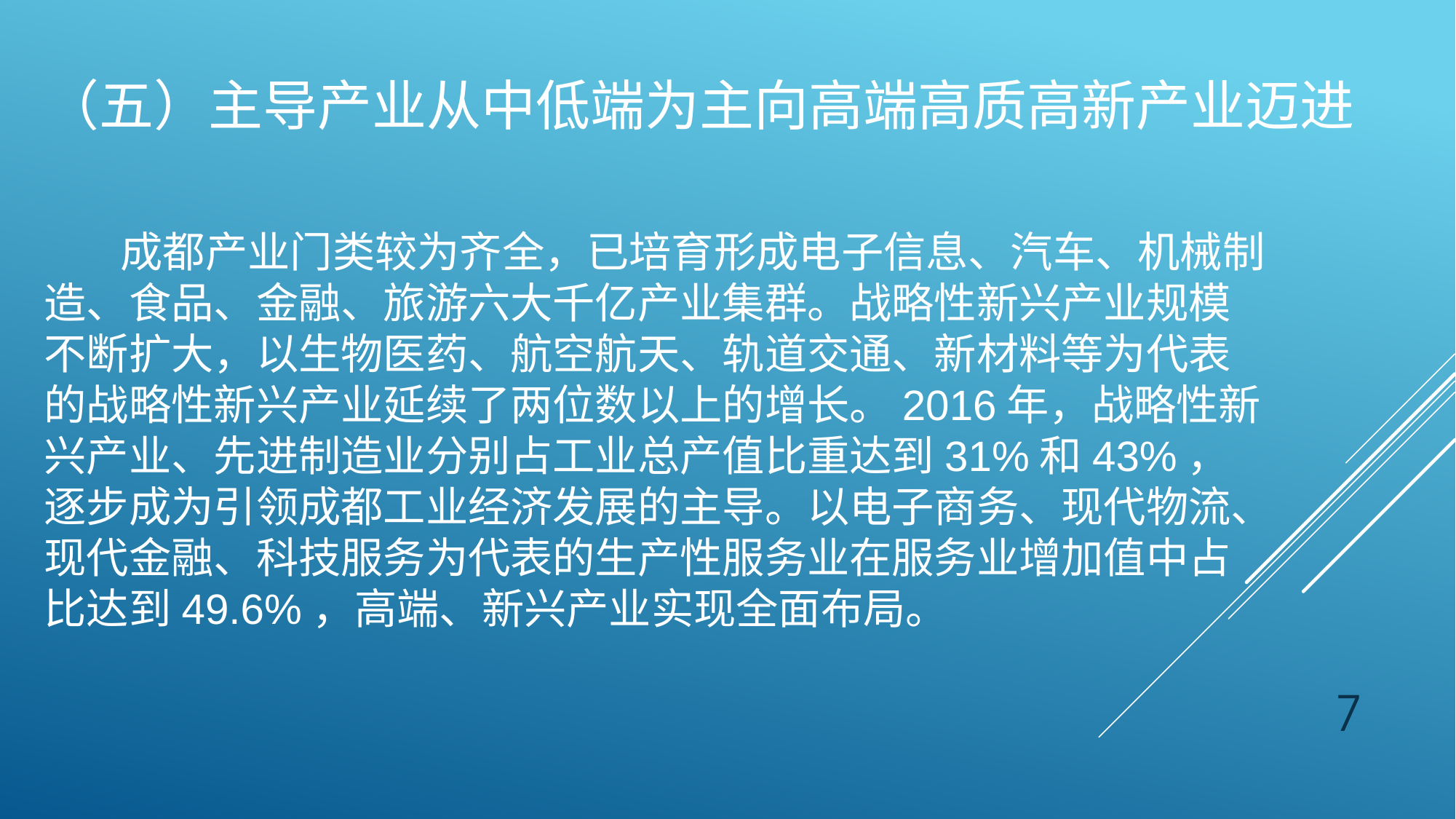

# （五）主导产业从中低端为主向高端高质高新产业迈进
       成都产业门类较为齐全，已培育形成电子信息、汽车、机械制造、食品、金融、旅游六大千亿产业集群。战略性新兴产业规模不断扩大，以生物医药、航空航天、轨道交通、新材料等为代表的战略性新兴产业延续了两位数以上的增长。2016年，战略性新兴产业、先进制造业分别占工业总产值比重达到31%和43%，逐步成为引领成都工业经济发展的主导。以电子商务、现代物流、现代金融、科技服务为代表的生产性服务业在服务业增加值中占比达到49.6%，高端、新兴产业实现全面布局。
7